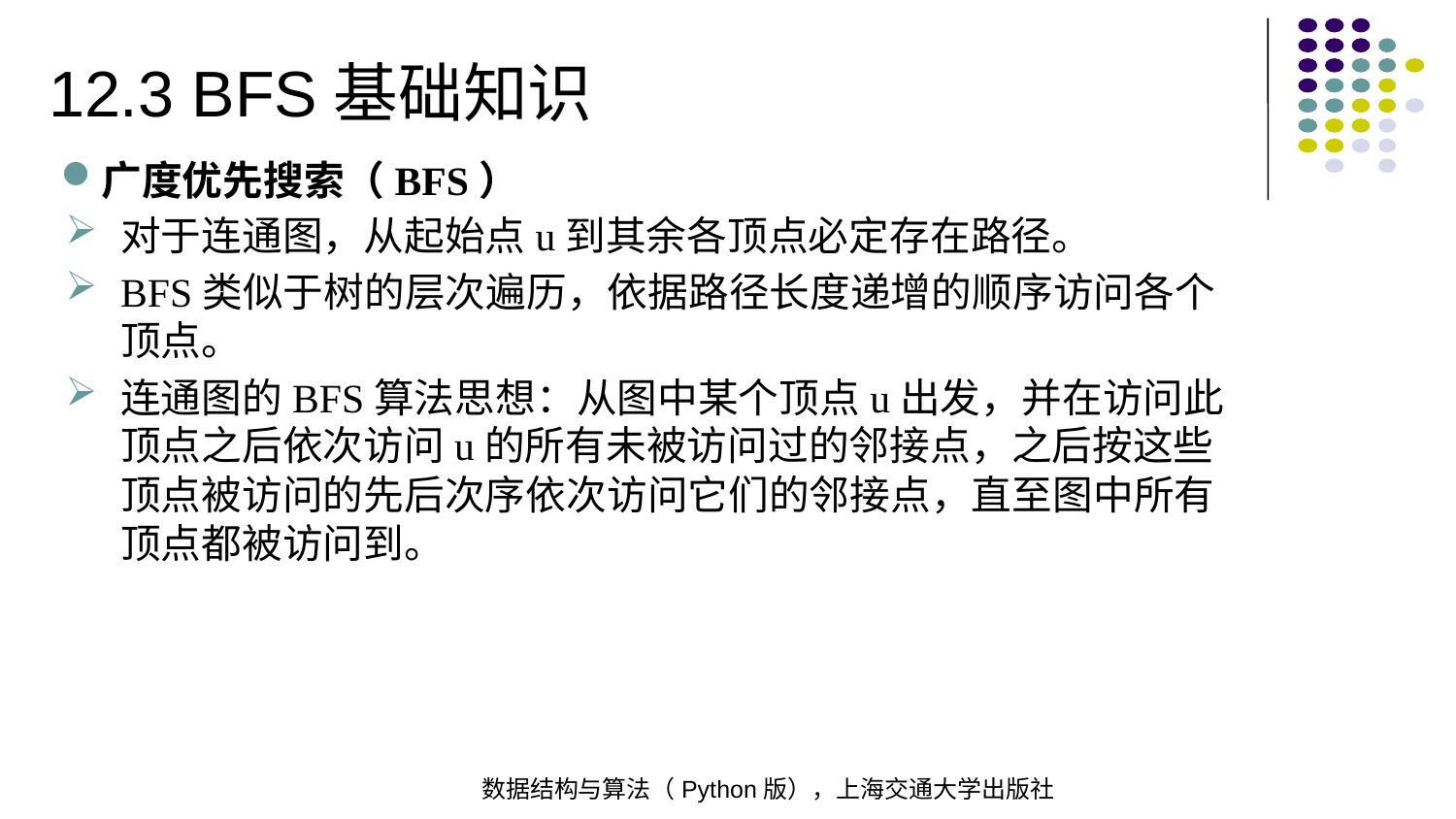

12.3 BFS基础知识
广度优先搜索（BFS）
对于连通图，从起始点u到其余各顶点必定存在路径。
BFS类似于树的层次遍历，依据路径长度递增的顺序访问各个顶点。
连通图的BFS算法思想：从图中某个顶点u出发，并在访问此顶点之后依次访问u的所有未被访问过的邻接点，之后按这些顶点被访问的先后次序依次访问它们的邻接点，直至图中所有顶点都被访问到。